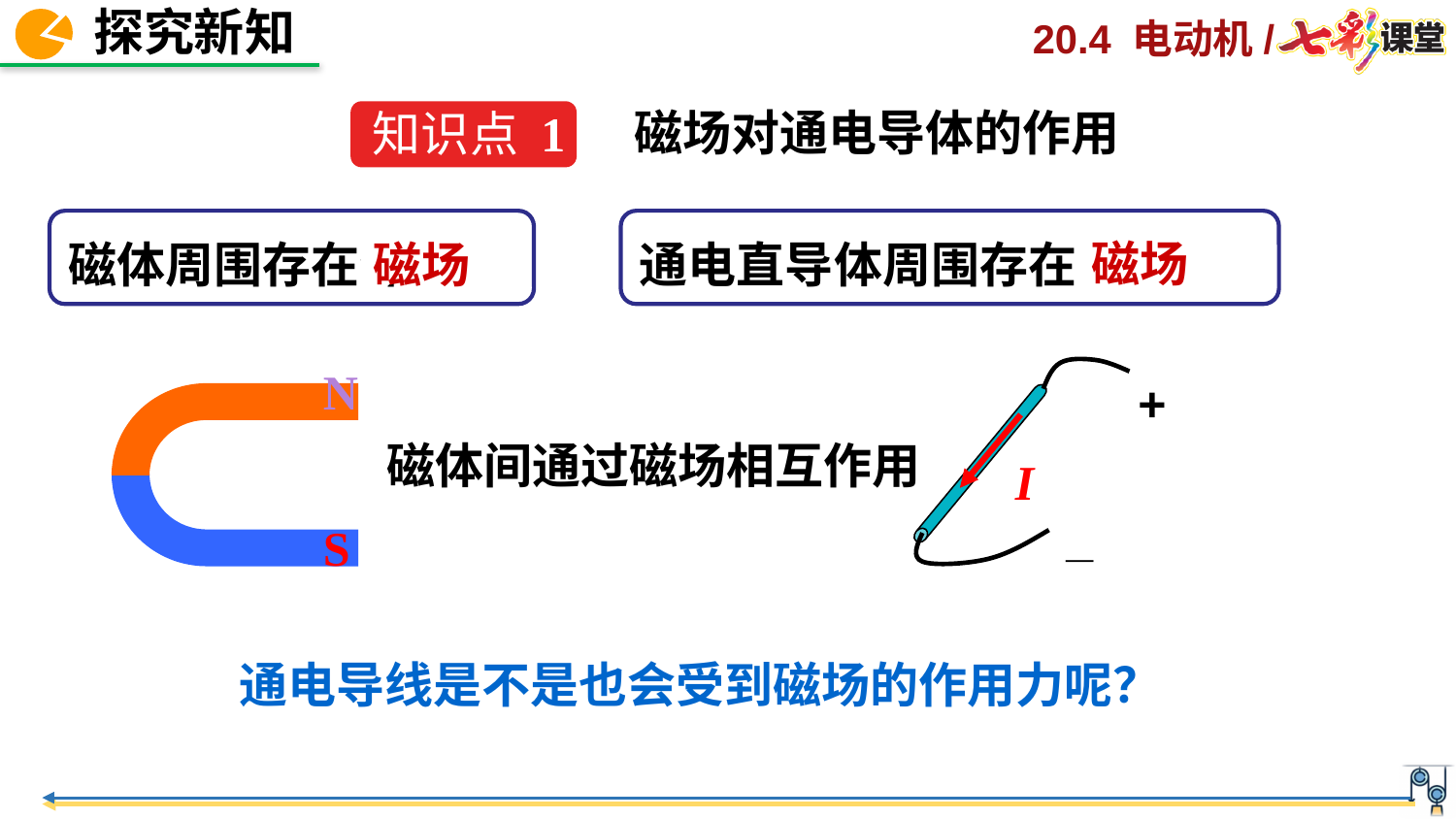

磁场对通电导体的作用

知识点 1
磁体周围存在什么？
通电直导体周围存在什么？
磁场
磁场
+

I
_

N

S

磁体间通过磁场相互作用
　　通电导线是不是也会受到磁场的作用力呢？